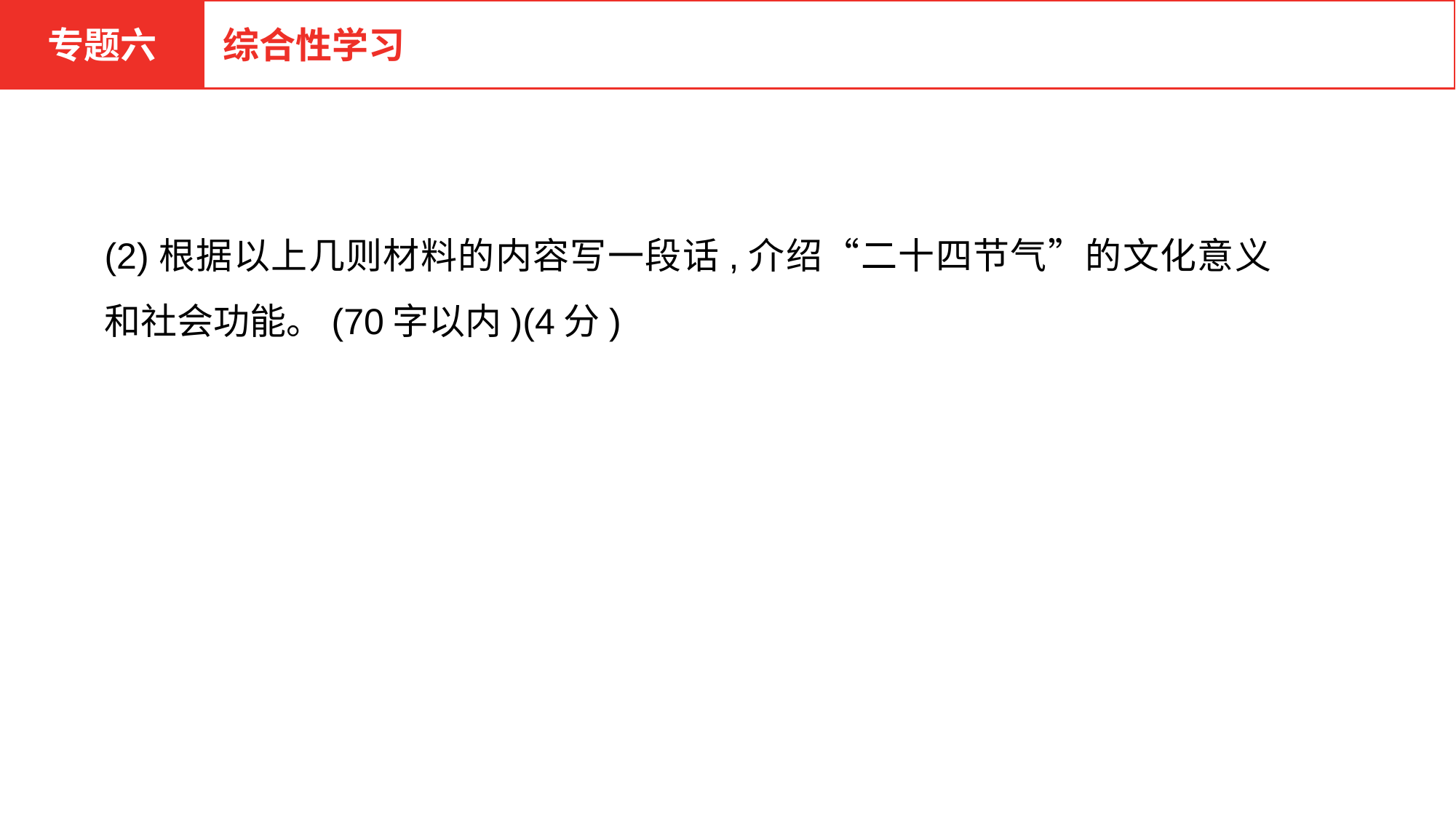

专题六
综合性学习
(2)根据以上几则材料的内容写一段话,介绍“二十四节气”的文化意义和社会功能。(70字以内)(4分)